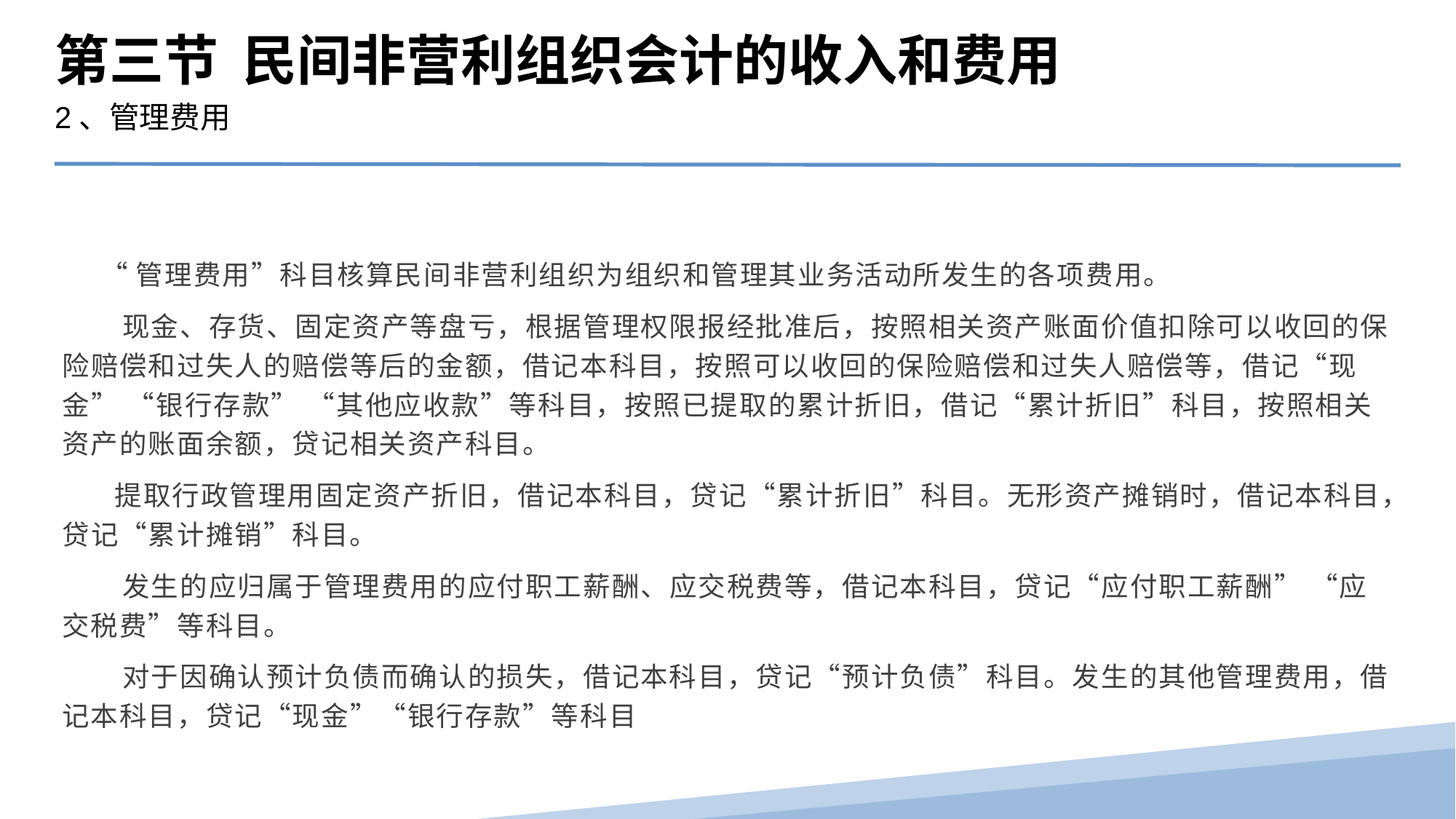

第三节  民间非营利组织会计的收入和费用
2、管理费用
     “管理费用”科目核算民间非营利组织为组织和管理其业务活动所发生的各项费用。
       现金、存货、固定资产等盘亏，根据管理权限报经批准后，按照相关资产账面价值扣除可以收回的保险赔偿和过失人的赔偿等后的金额，借记本科目，按照可以收回的保险赔偿和过失人赔偿等，借记“现金” “银行存款” “其他应收款”等科目，按照已提取的累计折旧，借记“累计折旧”科目，按照相关资产的账面余额，贷记相关资产科目。
      提取行政管理用固定资产折旧，借记本科目，贷记“累计折旧”科目。无形资产摊销时，借记本科目，贷记“累计摊销”科目。
       发生的应归属于管理费用的应付职工薪酬、应交税费等，借记本科目，贷记“应付职工薪酬” “应交税费”等科目。
       对于因确认预计负债而确认的损失，借记本科目，贷记“预计负债”科目。发生的其他管理费用，借记本科目，贷记“现金”“银行存款”等科目